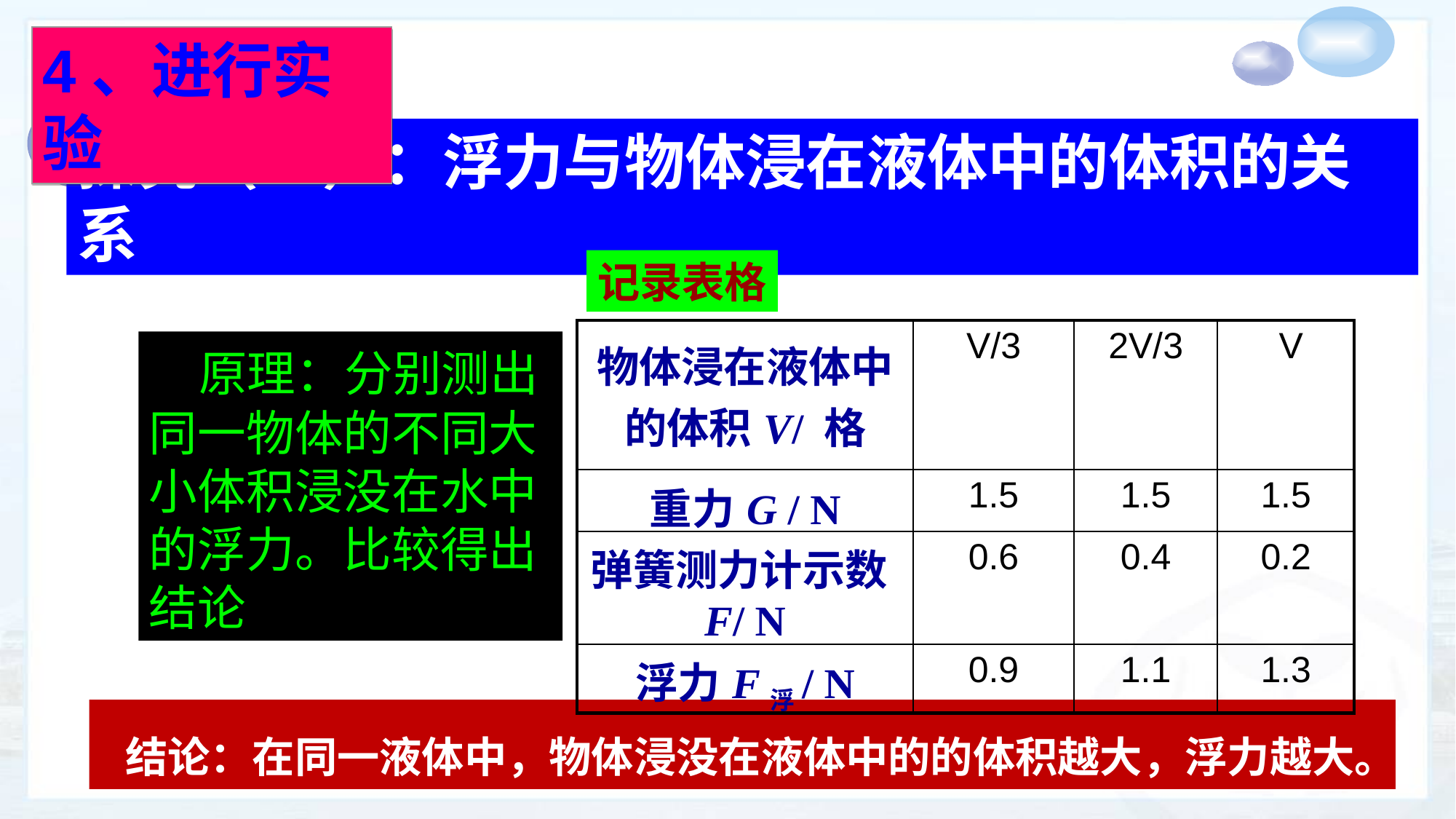

4、进行实验
探究（2）：浮力与物体浸在液体中的体积的关系
记录表格
| 物体浸在液体中的体积V/ 格 | V/3 | 2V/3 | V |
| --- | --- | --- | --- |
| 重力G / N | 1.5 | 1.5 | 1.5 |
| 弹簧测力计示数F/ N | 0.6 | 0.4 | 0.2 |
| 浮力F浮/ N | 0.9 | 1.1 | 1.3 |
   原理：分别测出同一物体的不同大小体积浸没在水中的浮力。比较得出结论
 结论：在同一液体中，物体浸没在液体中的的体积越大，浮力越大。